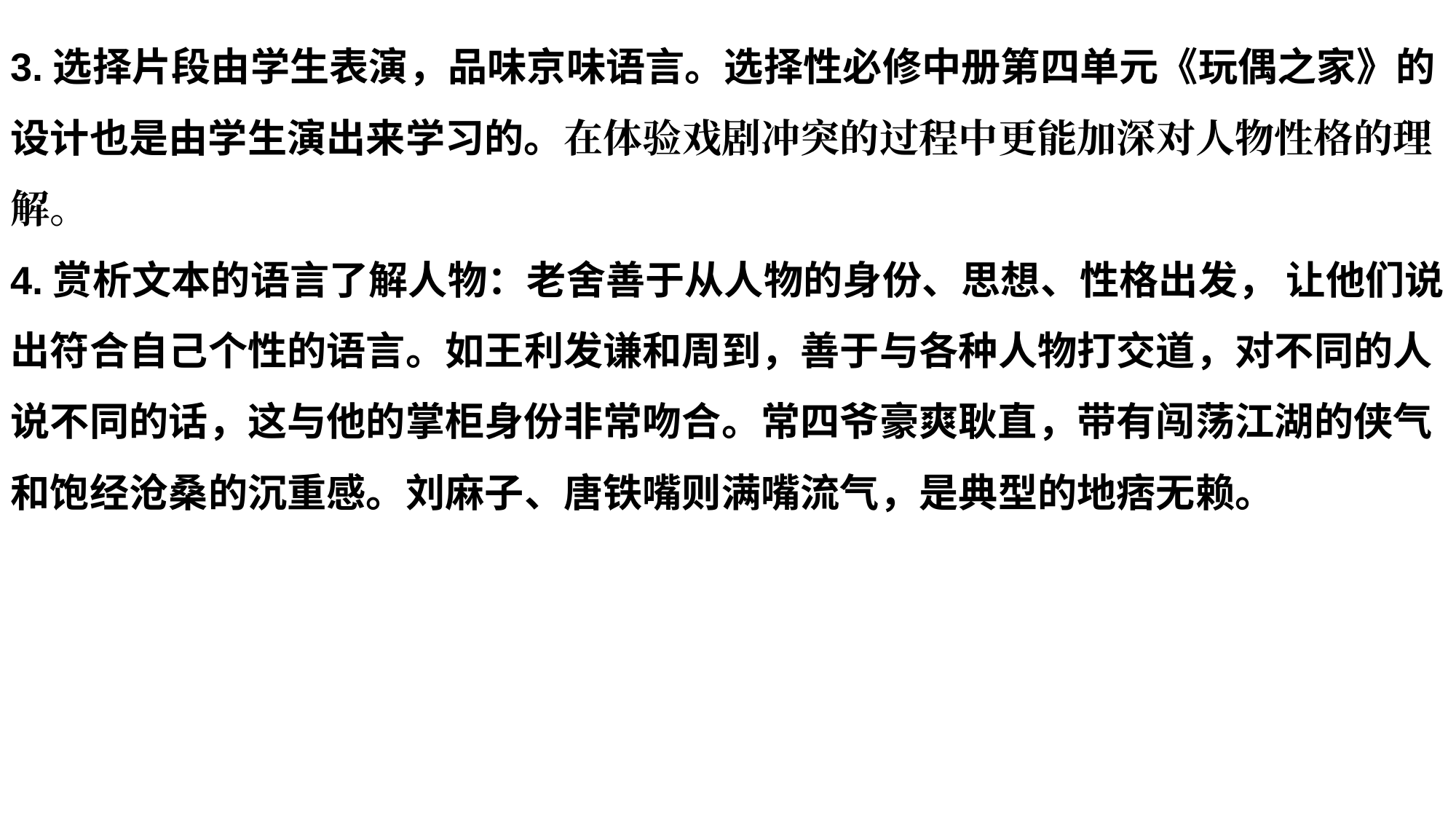

3.选择片段由学生表演，品味京味语言。选择性必修中册第四单元《玩偶之家》的设计也是由学生演出来学习的。在体验戏剧冲突的过程中更能加深对人物性格的理解。
4.赏析文本的语言了解人物：老舍善于从人物的身份、思想、性格出发， 让他们说出符合自己个性的语言。如王利发谦和周到，善于与各种人物打交道，对不同的人说不同的话，这与他的掌柜身份非常吻合。常四爷豪爽耿直，带有闯荡江湖的侠气和饱经沧桑的沉重感。刘麻子、唐铁嘴则满嘴流气，是典型的地痞无赖。